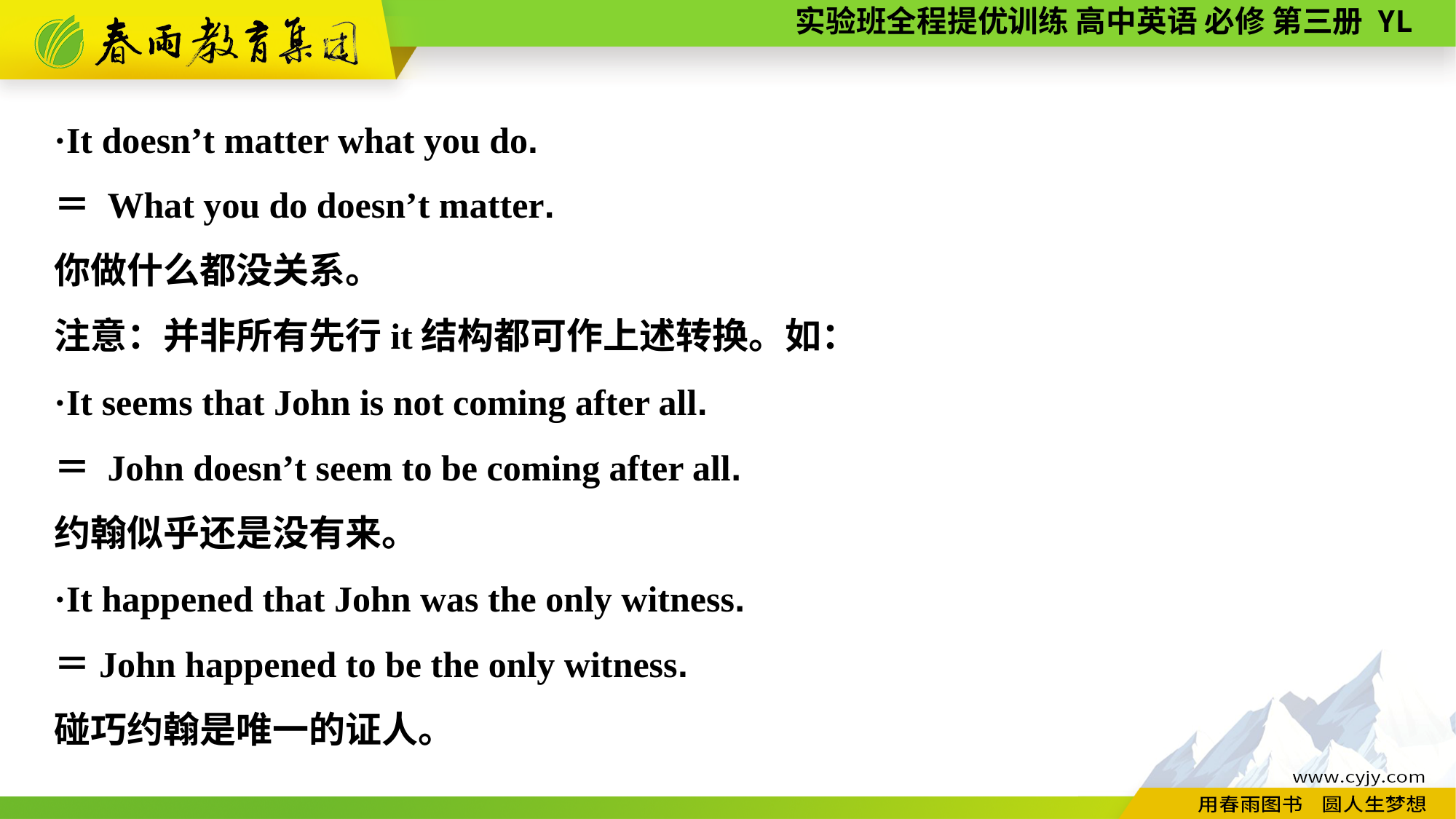

·It doesn’t matter what you do.
＝ What you do doesn’t matter.
你做什么都没关系。
注意：并非所有先行it结构都可作上述转换。如：
·It seems that John is not coming after all.
＝ John doesn’t seem to be coming after all.
约翰似乎还是没有来。
·It happened that John was the only witness.
＝John happened to be the only witness.
碰巧约翰是唯一的证人。